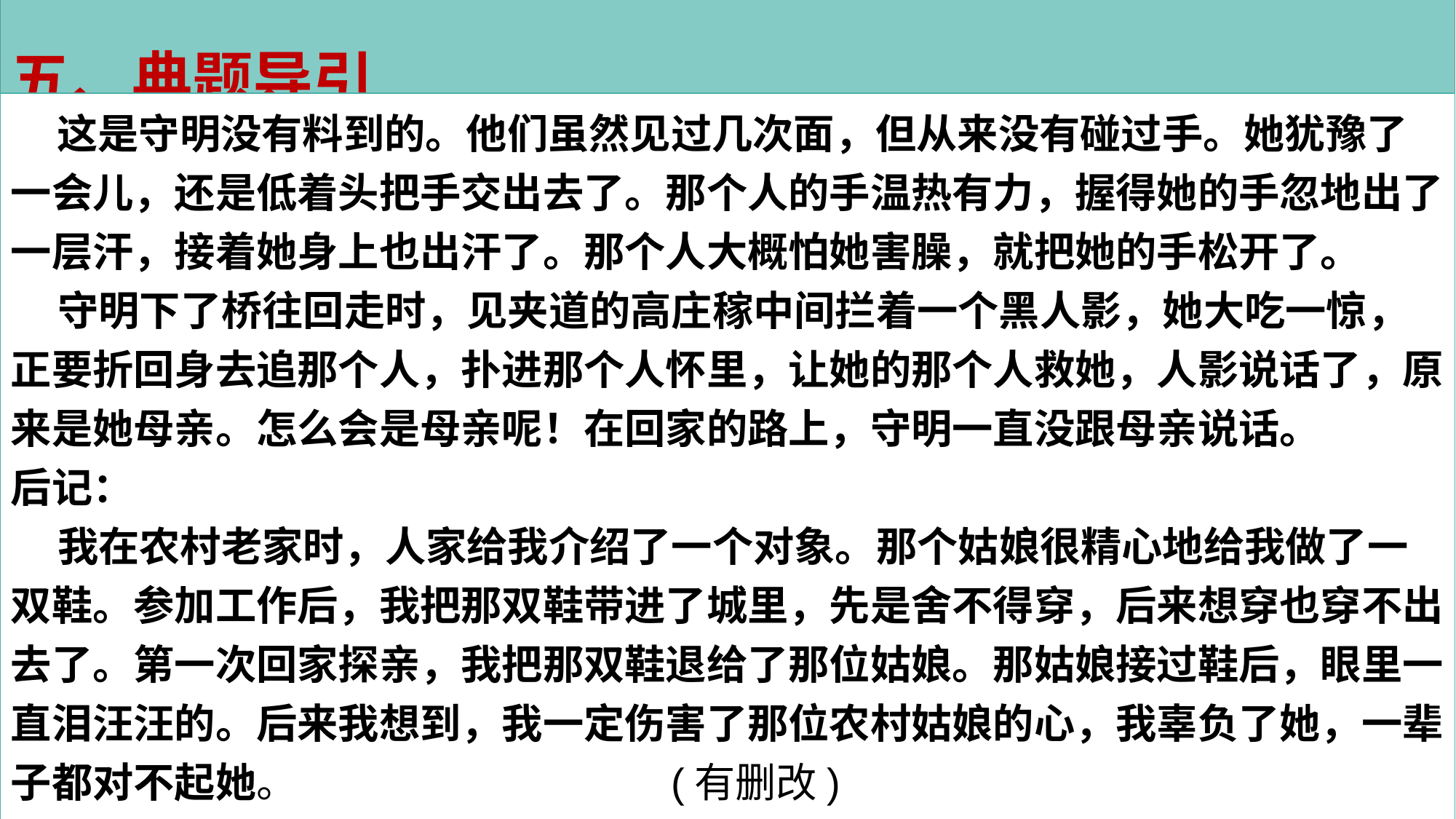

五、典题导引

    这是守明没有料到的。他们虽然见过几次面，但从来没有碰过手。她犹豫了一会儿，还是低着头把手交出去了。那个人的手温热有力，握得她的手忽地出了一层汗，接着她身上也出汗了。那个人大概怕她害臊，就把她的手松开了。
    守明下了桥往回走时，见夹道的高庄稼中间拦着一个黑人影，她大吃一惊，正要折回身去追那个人，扑进那个人怀里，让她的那个人救她，人影说话了，原来是她母亲。怎么会是母亲呢！在回家的路上，守明一直没跟母亲说话。
后记：
    我在农村老家时，人家给我介绍了一个对象。那个姑娘很精心地给我做了一双鞋。参加工作后，我把那双鞋带进了城里，先是舍不得穿，后来想穿也穿不出去了。第一次回家探亲，我把那双鞋退给了那位姑娘。那姑娘接过鞋后，眼里一直泪汪汪的。后来我想到，我一定伤害了那位农村姑娘的心，我辜负了她，一辈子都对不起她。                                        (有删改)